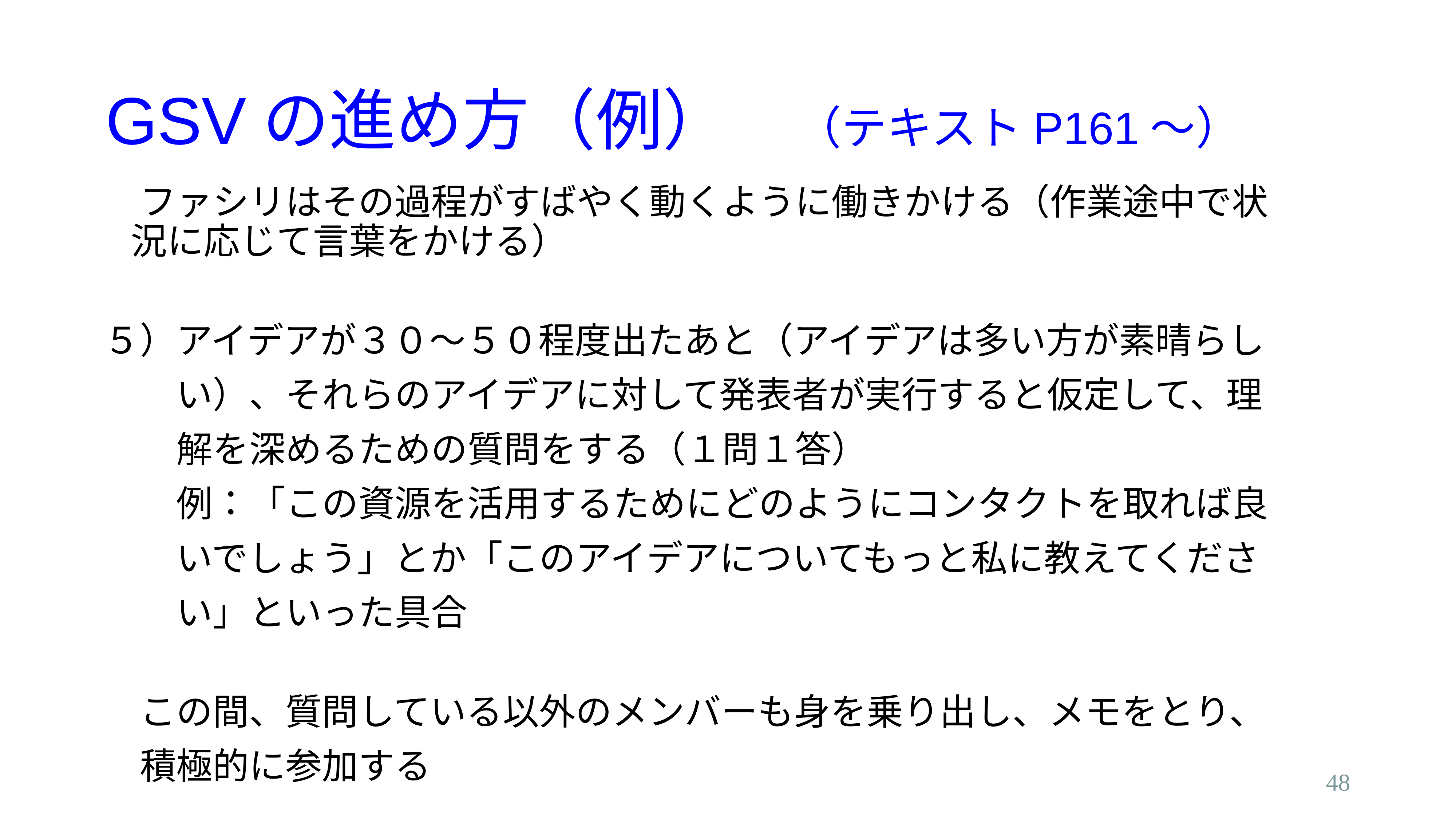

# GSVの進め方（例）　（テキストP161〜）
　ファシリはその過程がすばやく動くように働きかける（作業途中で状況に応じて言葉をかける）

５）アイデアが３０～５０程度出たあと（アイデアは多い方が素晴らし
　　い）、それらのアイデアに対して発表者が実行すると仮定して、理
　　解を深めるための質問をする（１問１答）
　　例：「この資源を活用するためにどのようにコンタクトを取れば良
　　いでしょう」とか「このアイデアについてもっと私に教えてくださ
　　い」といった具合

　この間、質問している以外のメンバーも身を乗り出し、メモをとり、
　積極的に参加する
48